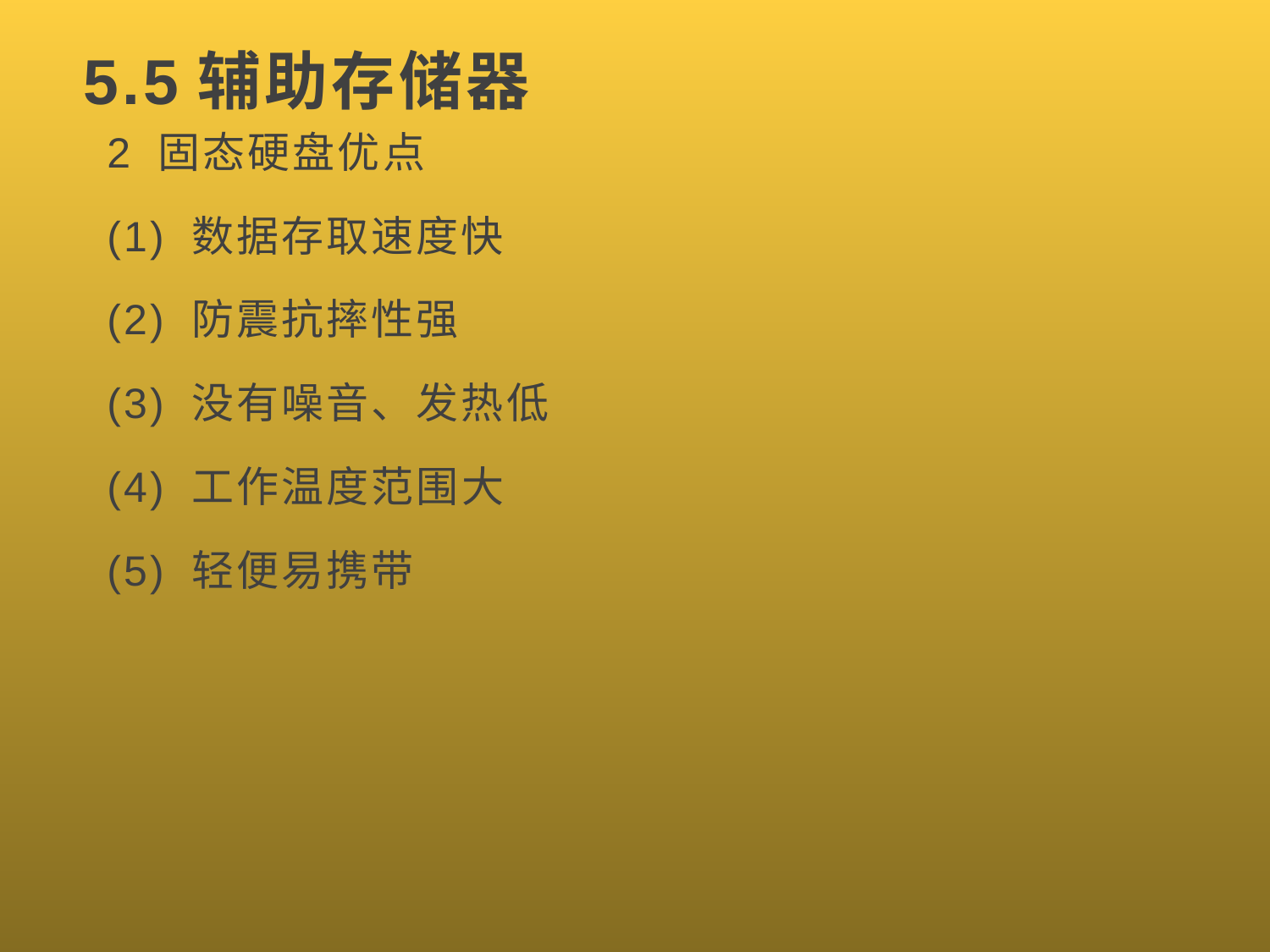

# 5.5辅助存储器

2 固态硬盘优点
(1) 数据存取速度快
(2) 防震抗摔性强
(3) 没有噪音、发热低
(4) 工作温度范围大
(5) 轻便易携带